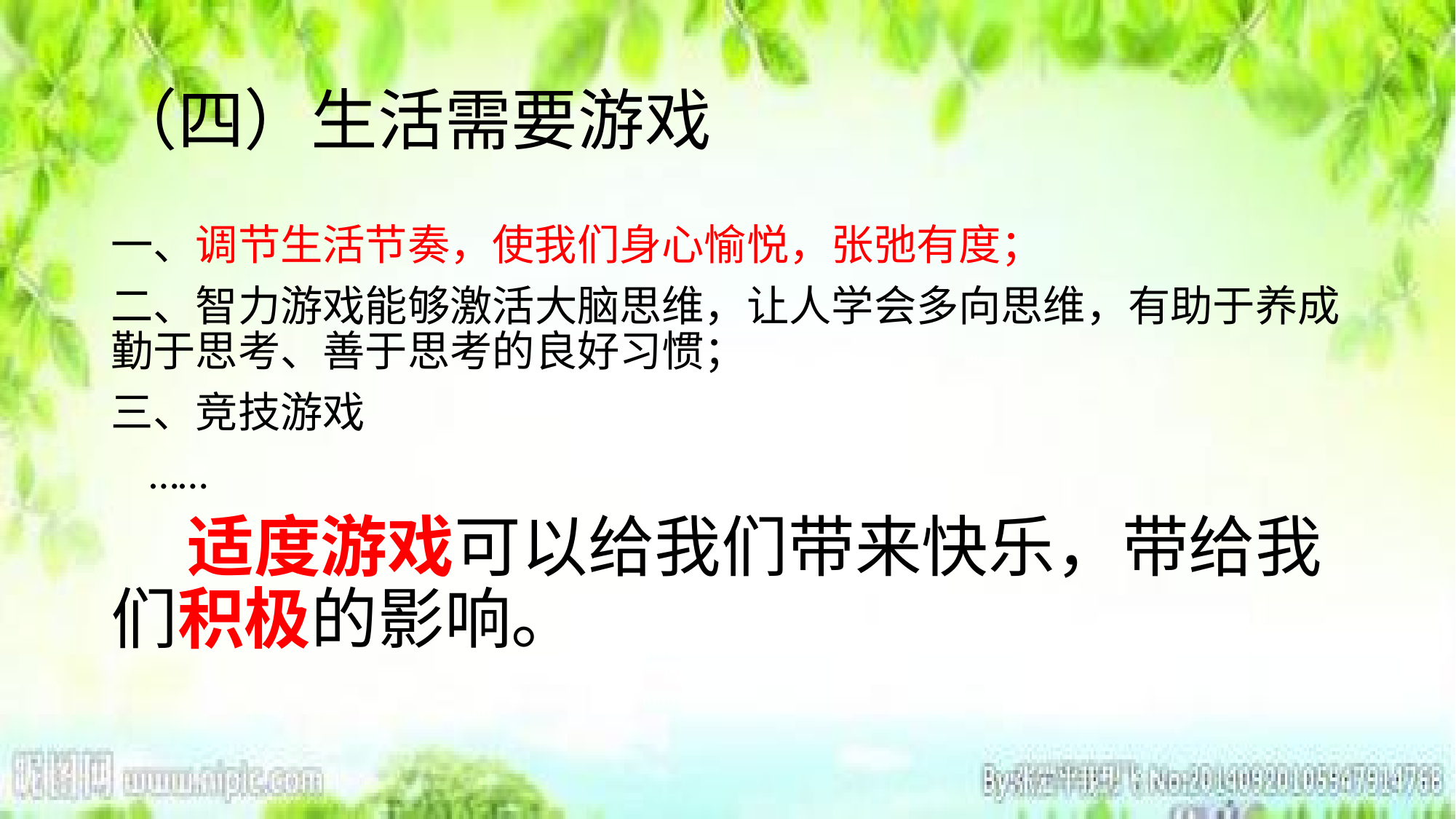

# （四）生活需要游戏
一、调节生活节奏，使我们身心愉悦，张弛有度；
二、智力游戏能够激活大脑思维，让人学会多向思维，有助于养成勤于思考、善于思考的良好习惯；
三、竞技游戏
    ……
       适度游戏可以给我们带来快乐，带给我们积极的影响。